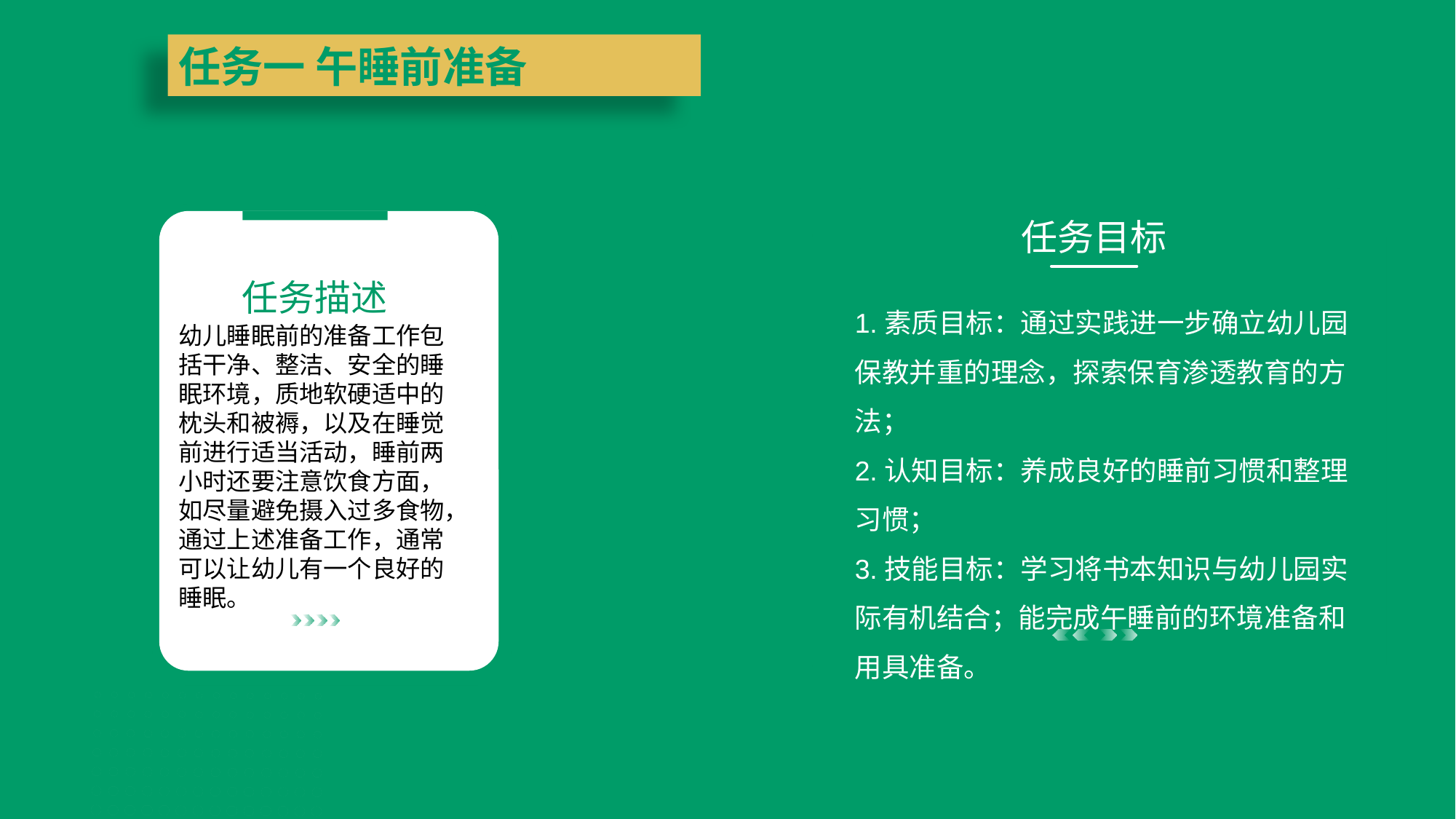

任务一 午睡前准备

任务目标

1.素质目标：通过实践进一步确立幼儿园保教并重的理念，探索保育渗透教育的方法；
2.认知目标：养成良好的睡前习惯和整理习惯；
3.技能目标：学习将书本知识与幼儿园实际有机结合；能完成午睡前的环境准备和用具准备。

任务描述
幼儿睡眠前的准备工作包括干净、整洁、安全的睡眠环境，质地软硬适中的枕头和被褥，以及在睡觉前进行适当活动，睡前两小时还要注意饮食方面，如尽量避免摄入过多食物，通过上述准备工作，通常可以让幼儿有一个良好的睡眠。